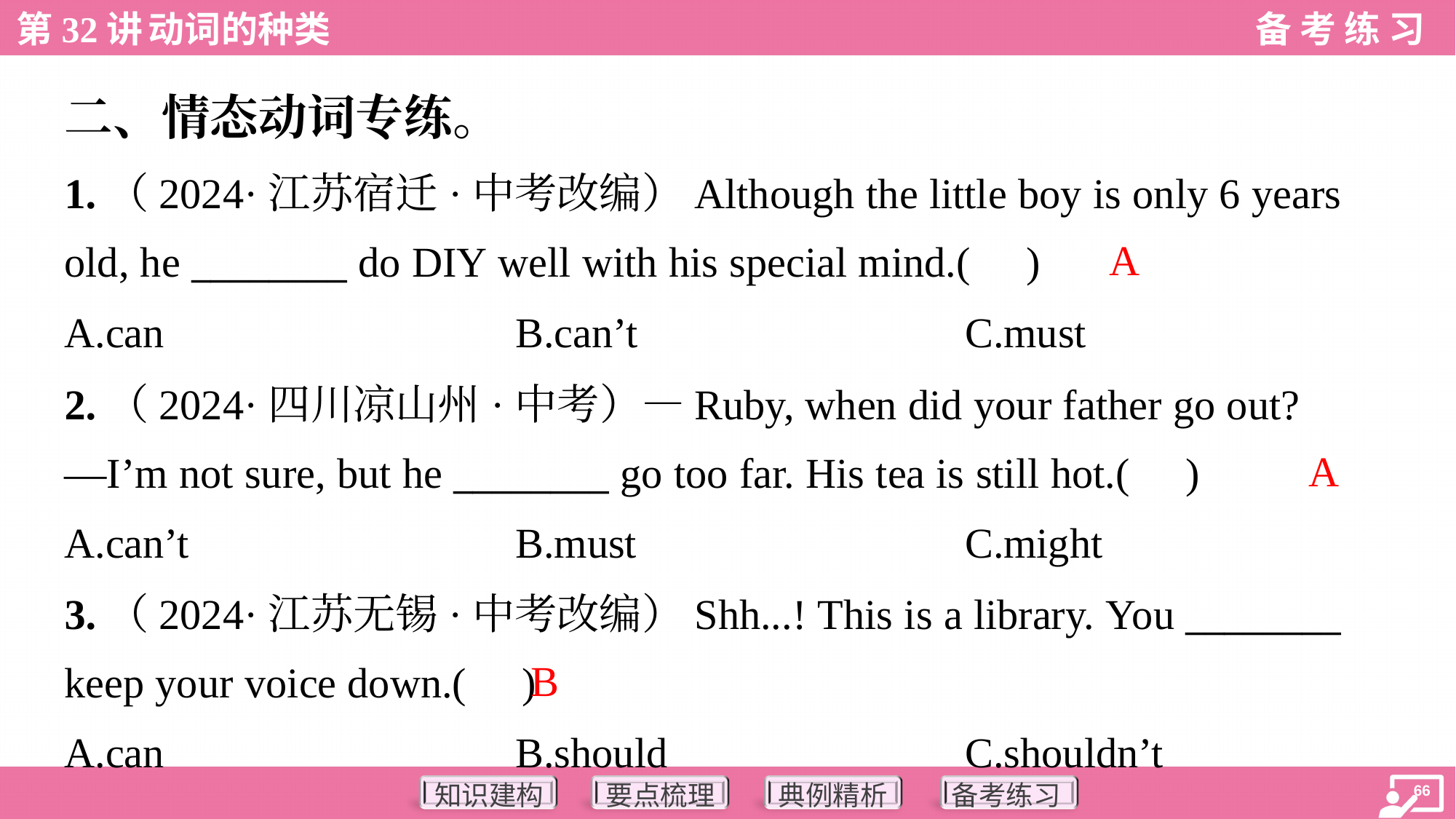

二、情态动词专练。
1.（2024·江苏宿迁·中考改编）Although the little boy is only 6 years
old, he ________ do DIY well with his special mind.(     )
A
A.can	B.can’t	C.must
2.（2024·四川凉山州·中考）—Ruby, when did your father go out?
—I’m not sure, but he ________ go too far. His tea is still hot.(     )
A
A.can’t	B.must	C.might
3.（2024·江苏无锡·中考改编）Shh...! This is a library. You ________
keep your voice down.(     )
B
A.can	B.should	C.shouldn’t